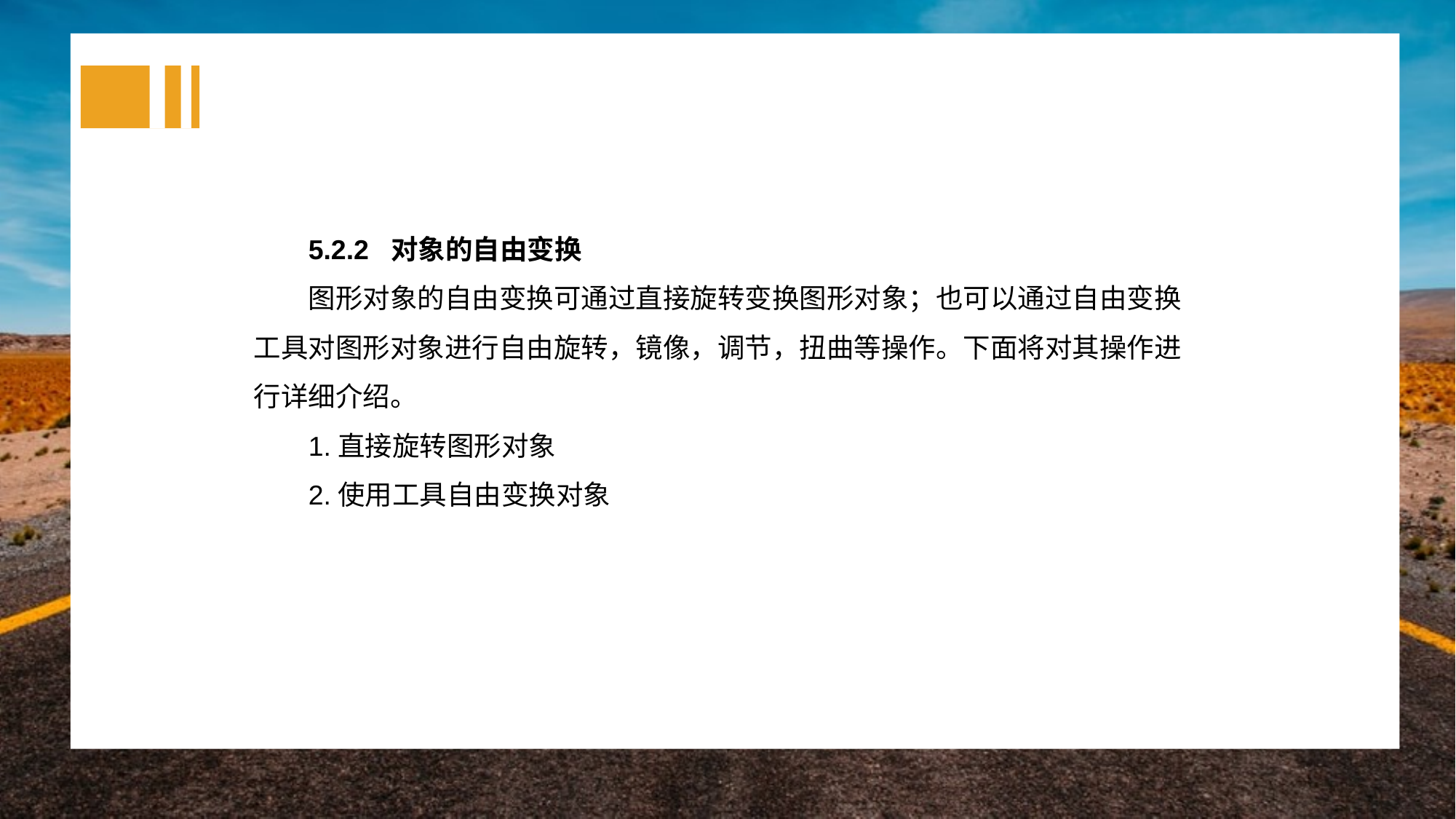

5.2.2  对象的自由变换
图形对象的自由变换可通过直接旋转变换图形对象；也可以通过自由变换工具对图形对象进行自由旋转，镜像，调节，扭曲等操作。下面将对其操作进行详细介绍。
1.直接旋转图形对象
2.使用工具自由变换对象